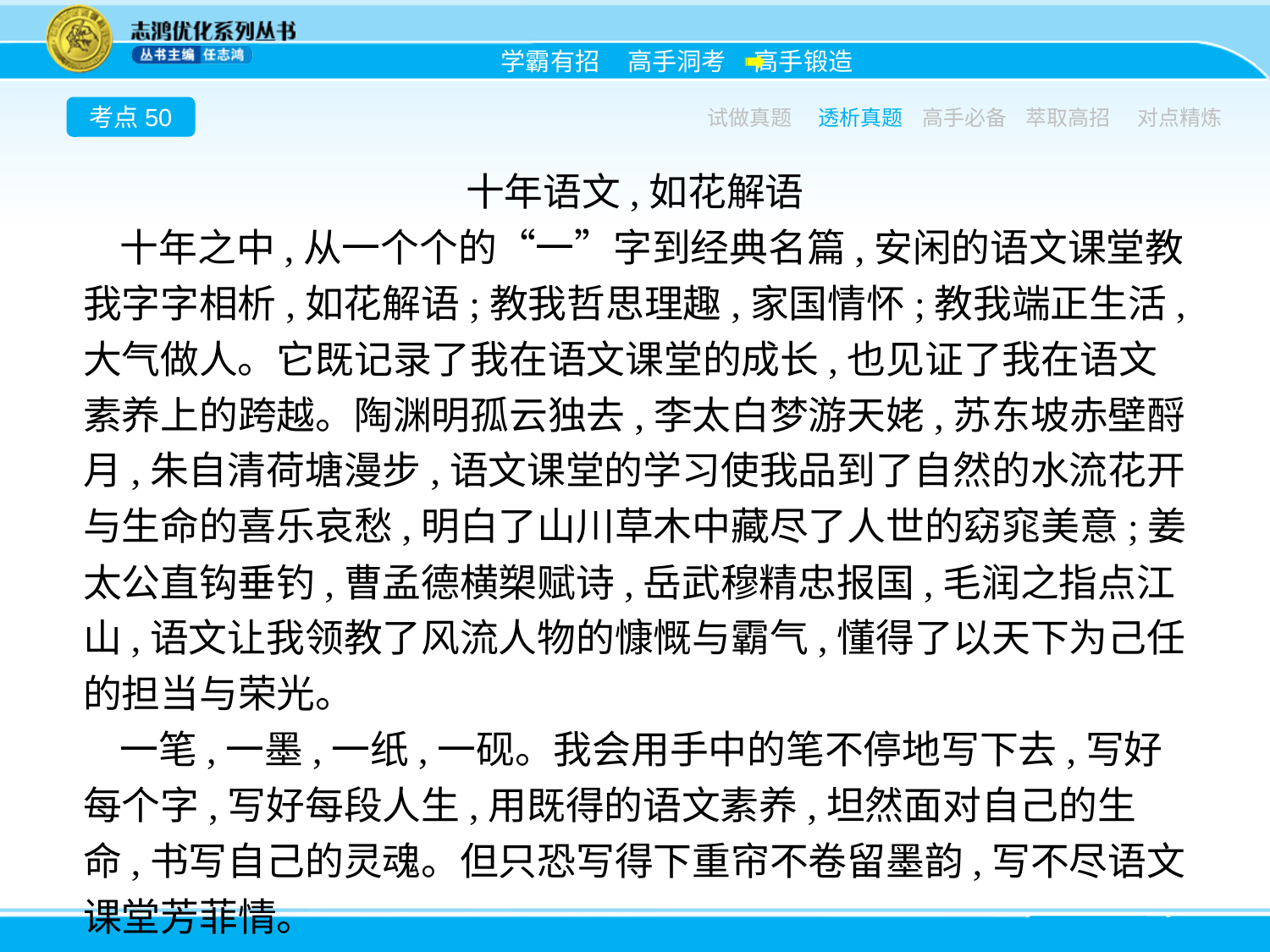

考点50
试做真题
透析真题
高手必备
萃取高招
对点精炼
十年语文,如花解语
十年之中,从一个个的“一”字到经典名篇,安闲的语文课堂教我字字相析,如花解语;教我哲思理趣,家国情怀;教我端正生活,大气做人。它既记录了我在语文课堂的成长,也见证了我在语文素养上的跨越。陶渊明孤云独去,李太白梦游天姥,苏东坡赤壁酹月,朱自清荷塘漫步,语文课堂的学习使我品到了自然的水流花开与生命的喜乐哀愁,明白了山川草木中藏尽了人世的窈窕美意;姜太公直钩垂钓,曹孟德横槊赋诗,岳武穆精忠报国,毛润之指点江山,语文让我领教了风流人物的慷慨与霸气,懂得了以天下为己任的担当与荣光。
一笔,一墨,一纸,一砚。我会用手中的笔不停地写下去,写好每个字,写好每段人生,用既得的语文素养,坦然面对自己的生命,书写自己的灵魂。但只恐写得下重帘不卷留墨韵,写不尽语文课堂芳菲情。